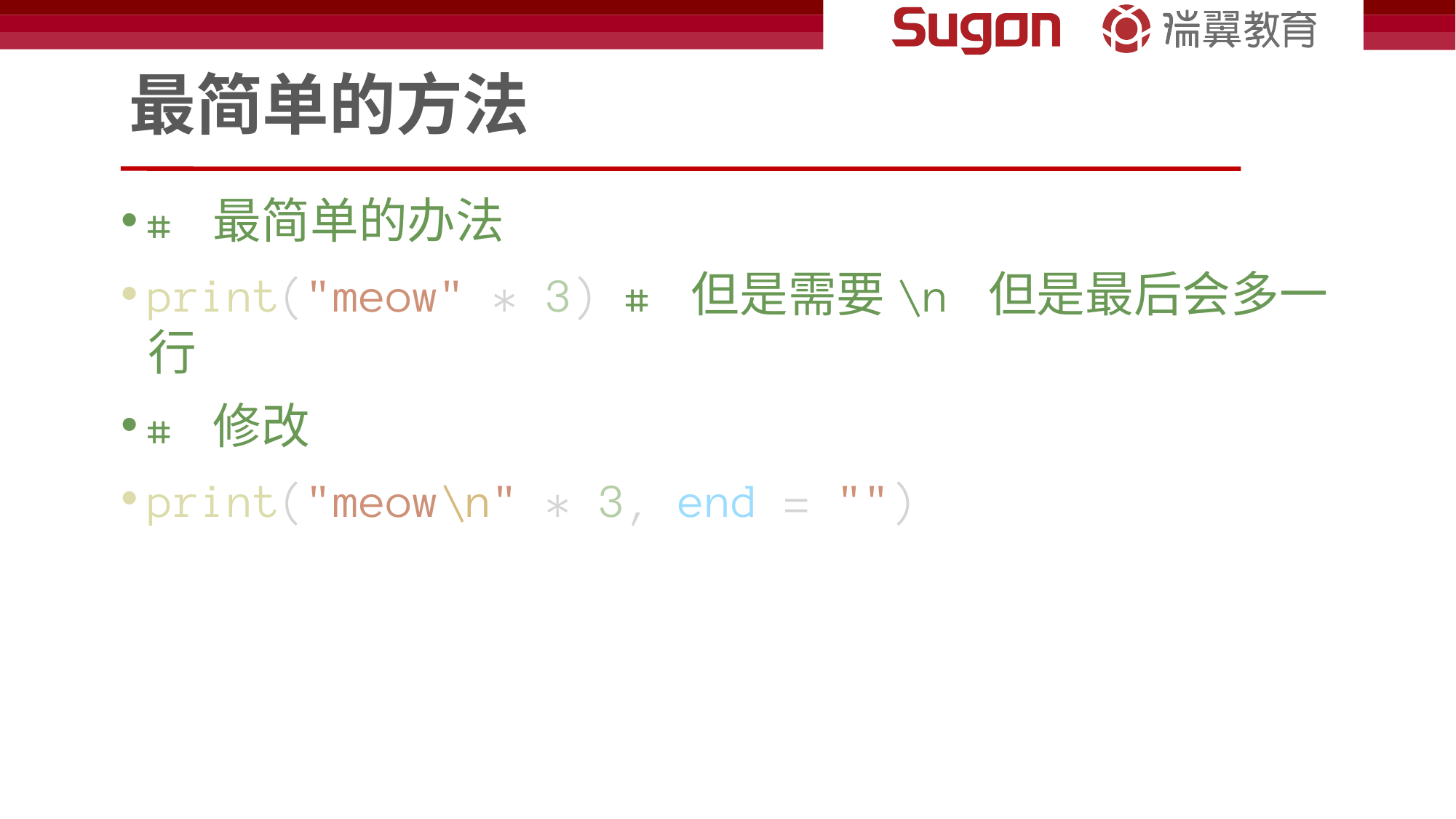

# 最简单的方法
# 最简单的办法
print("meow" * 3) # 但是需要\n 但是最后会多一行
# 修改
print("meow\n" * 3, end = "")